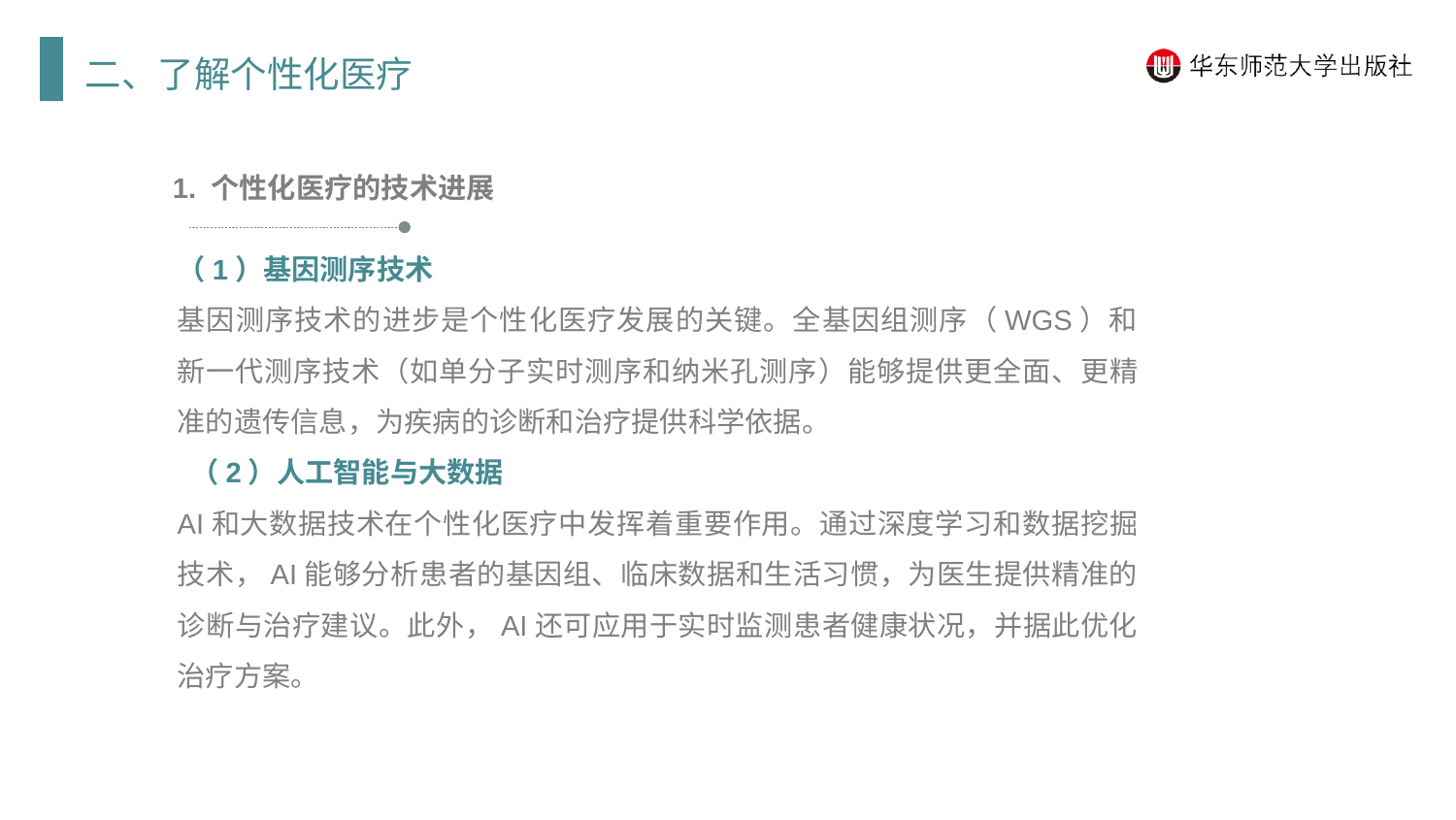

二、了解个性化医疗
1. 个性化医疗的技术进展
（1）基因测序技术
基因测序技术的进步是个性化医疗发展的关键。全基因组测序（WGS）和新一代测序技术（如单分子实时测序和纳米孔测序）能够提供更全面、更精准的遗传信息，为疾病的诊断和治疗提供科学依据。
 （2）人工智能与大数据
AI和大数据技术在个性化医疗中发挥着重要作用。通过深度学习和数据挖掘技术，AI能够分析患者的基因组、临床数据和生活习惯，为医生提供精准的诊断与治疗建议。此外，AI还可应用于实时监测患者健康状况，并据此优化治疗方案。